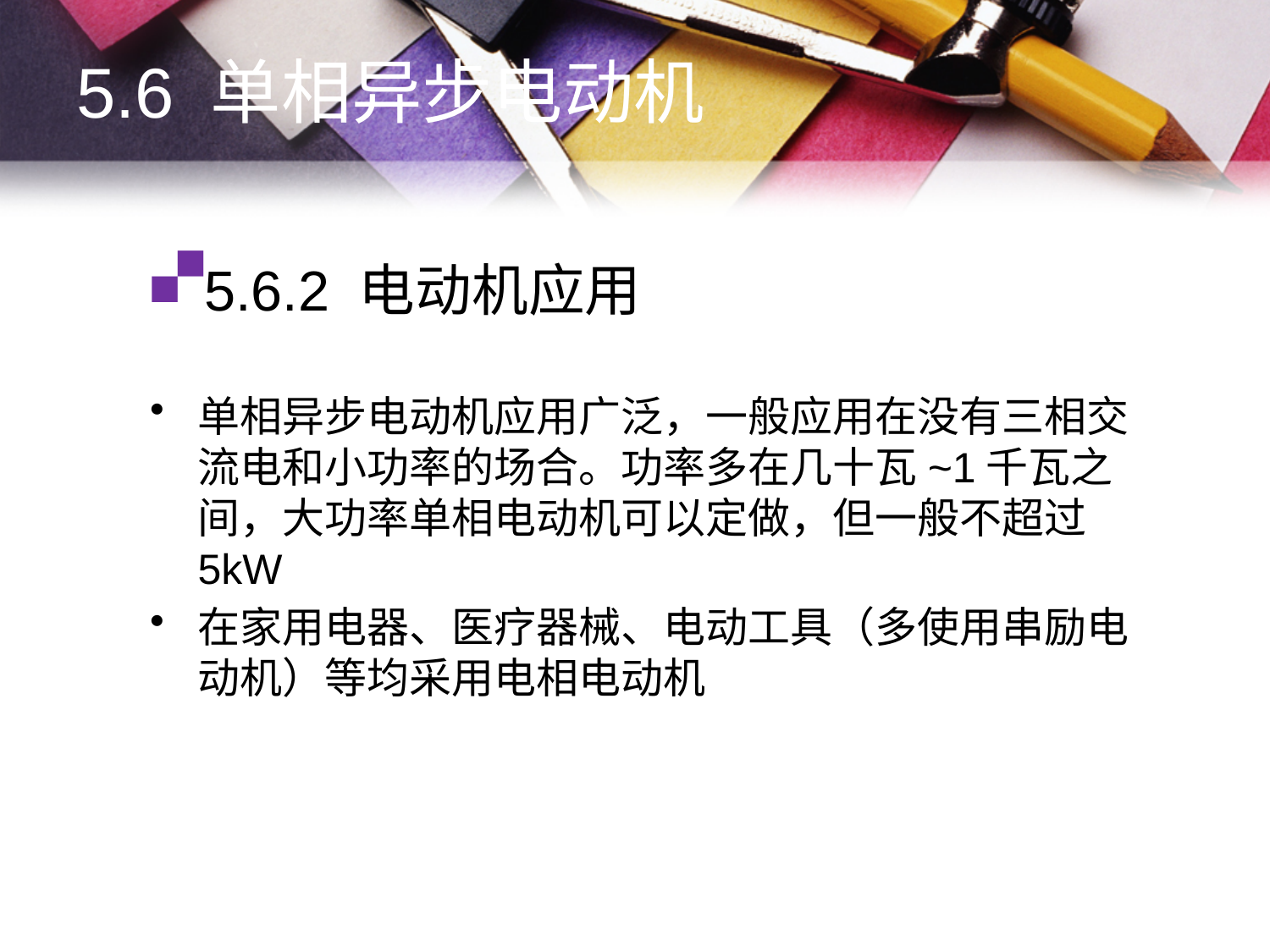

5.6 单相异步电动机
# 5.6.2 电动机应用
单相异步电动机应用广泛，一般应用在没有三相交流电和小功率的场合。功率多在几十瓦~1千瓦之间，大功率单相电动机可以定做，但一般不超过5kW
在家用电器、医疗器械、电动工具（多使用串励电动机）等均采用电相电动机